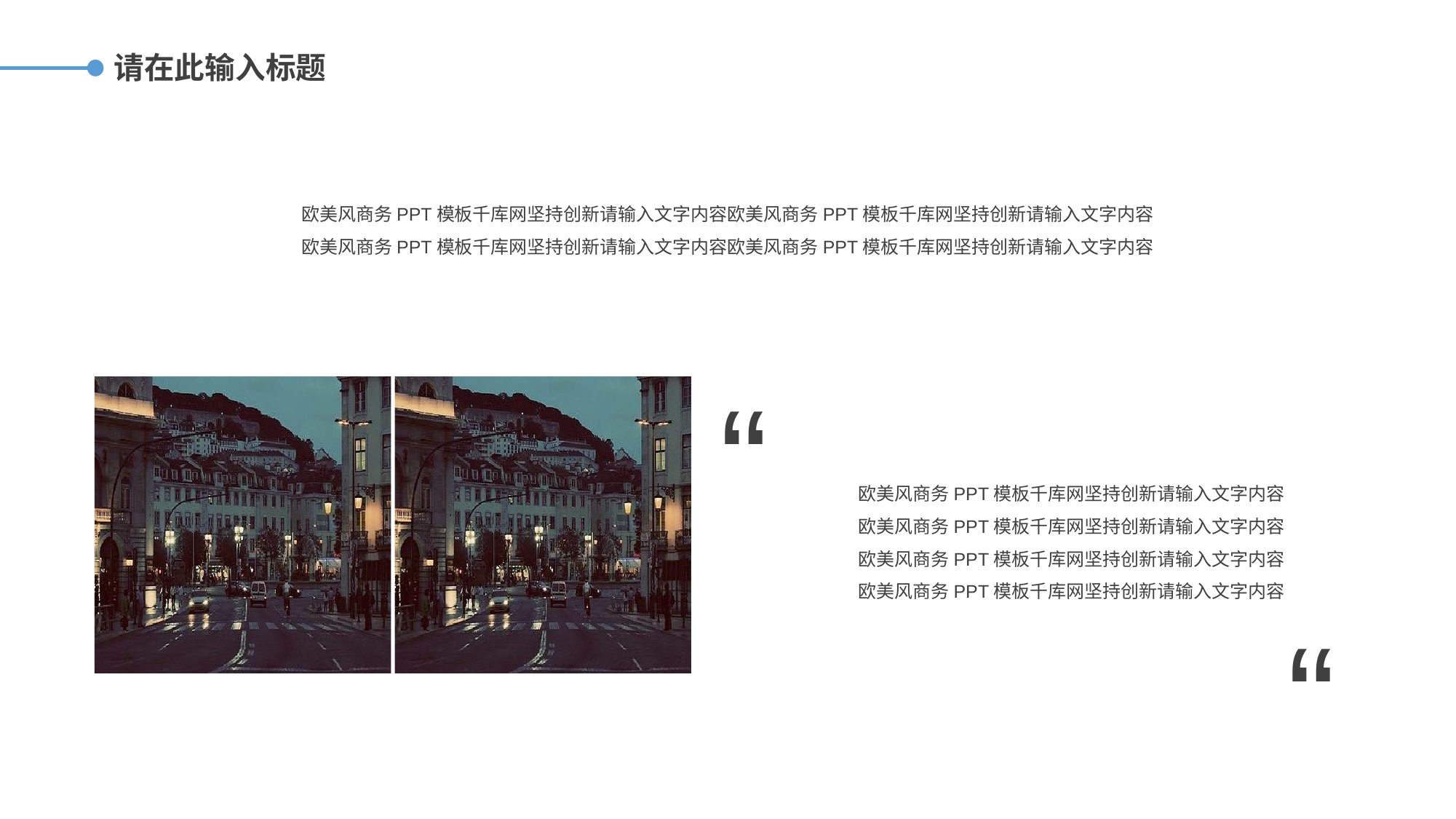

请在此输入标题

欧美风商务PPT模板千库网坚持创新请输入文字内容欧美风商务PPT模板千库网坚持创新请输入文字内容
欧美风商务PPT模板千库网坚持创新请输入文字内容欧美风商务PPT模板千库网坚持创新请输入文字内容

“
“

欧美风商务PPT模板千库网坚持创新请输入文字内容欧美风商务PPT模板千库网坚持创新请输入文字内容
欧美风商务PPT模板千库网坚持创新请输入文字内容
欧美风商务PPT模板千库网坚持创新请输入文字内容